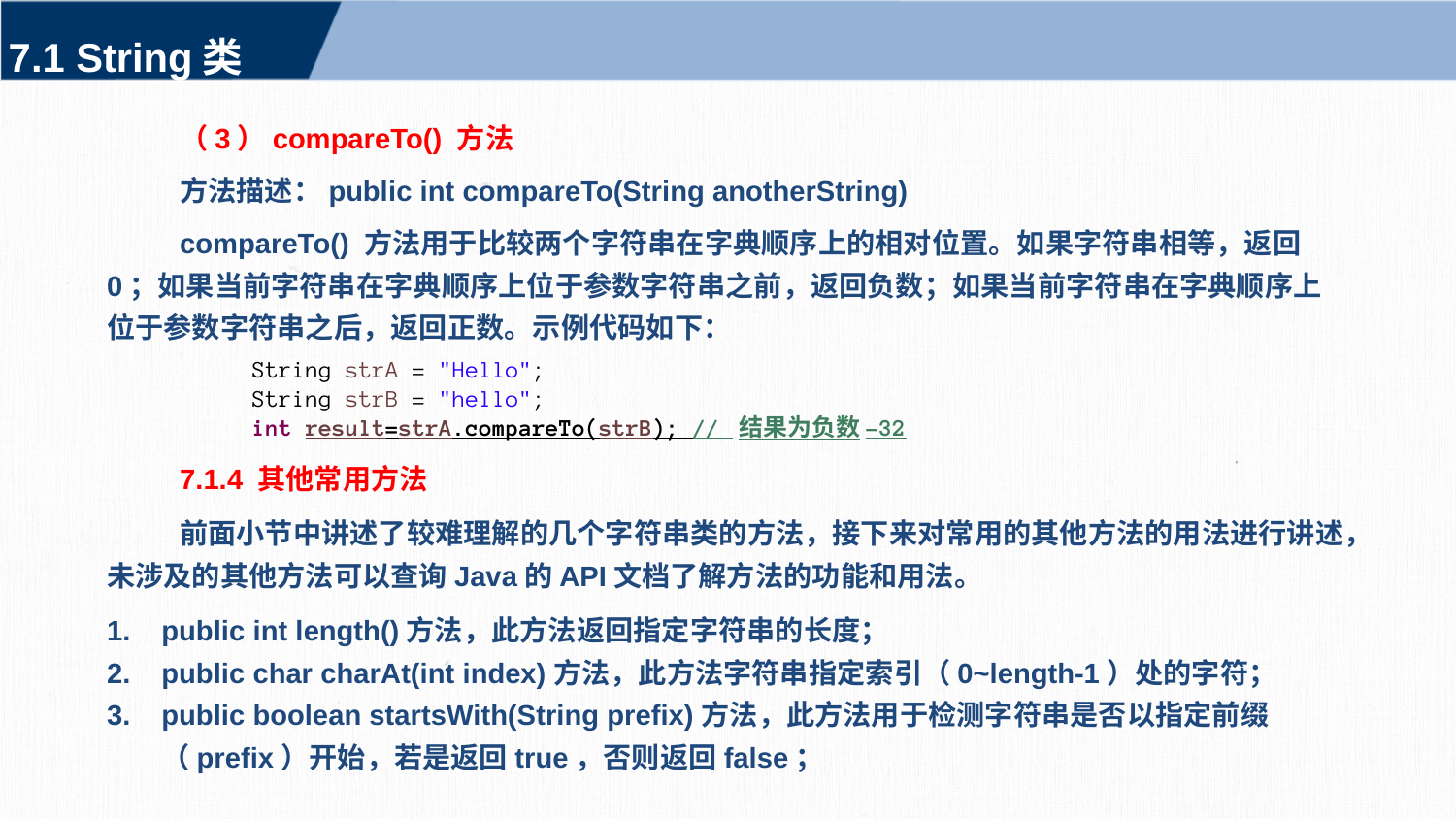

7.1 String类

（3）compareTo() 方法
方法描述：public int compareTo(String anotherString)
compareTo() 方法用于比较两个字符串在字典顺序上的相对位置。如果字符串相等，返回0；如果当前字符串在字典顺序上位于参数字符串之前，返回负数；如果当前字符串在字典顺序上位于参数字符串之后，返回正数。示例代码如下：
String strA = "Hello";
String strB = "hello";
int result=strA.compareTo(strB); // 结果为负数-32
7.1.4 其他常用方法
前面小节中讲述了较难理解的几个字符串类的方法，接下来对常用的其他方法的用法进行讲述，未涉及的其他方法可以查询Java的API文档了解方法的功能和用法。
public int length()方法，此方法返回指定字符串的长度；
public char charAt(int index)方法，此方法字符串指定索引（0~length-1）处的字符；
public boolean startsWith(String prefix)方法，此方法用于检测字符串是否以指定前缀（prefix）开始，若是返回true，否则返回false；